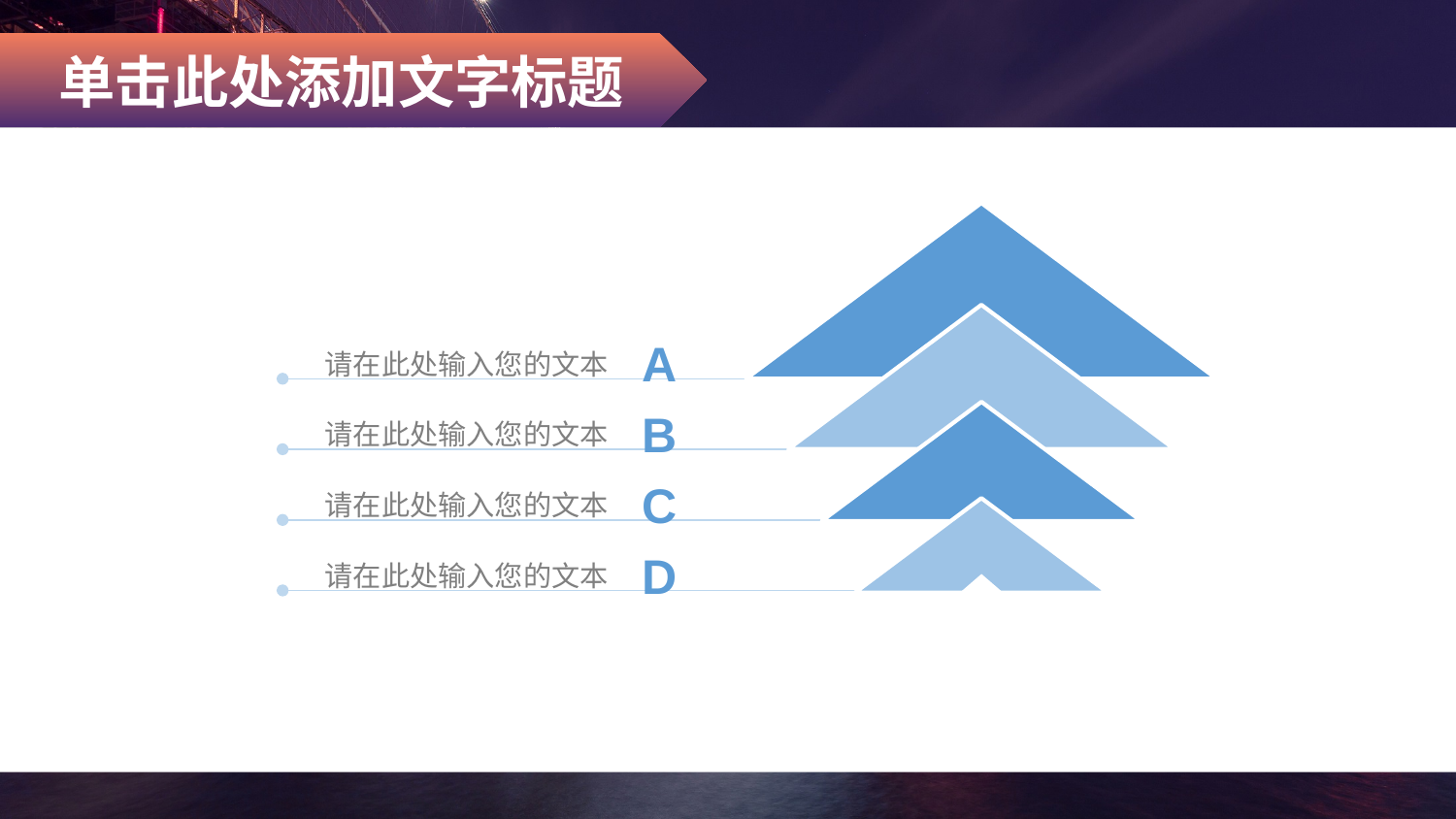

请在此处输入您的文本
A
请在此处输入您的文本

B
请在此处输入您的文本
C

请在此处输入您的文本
D